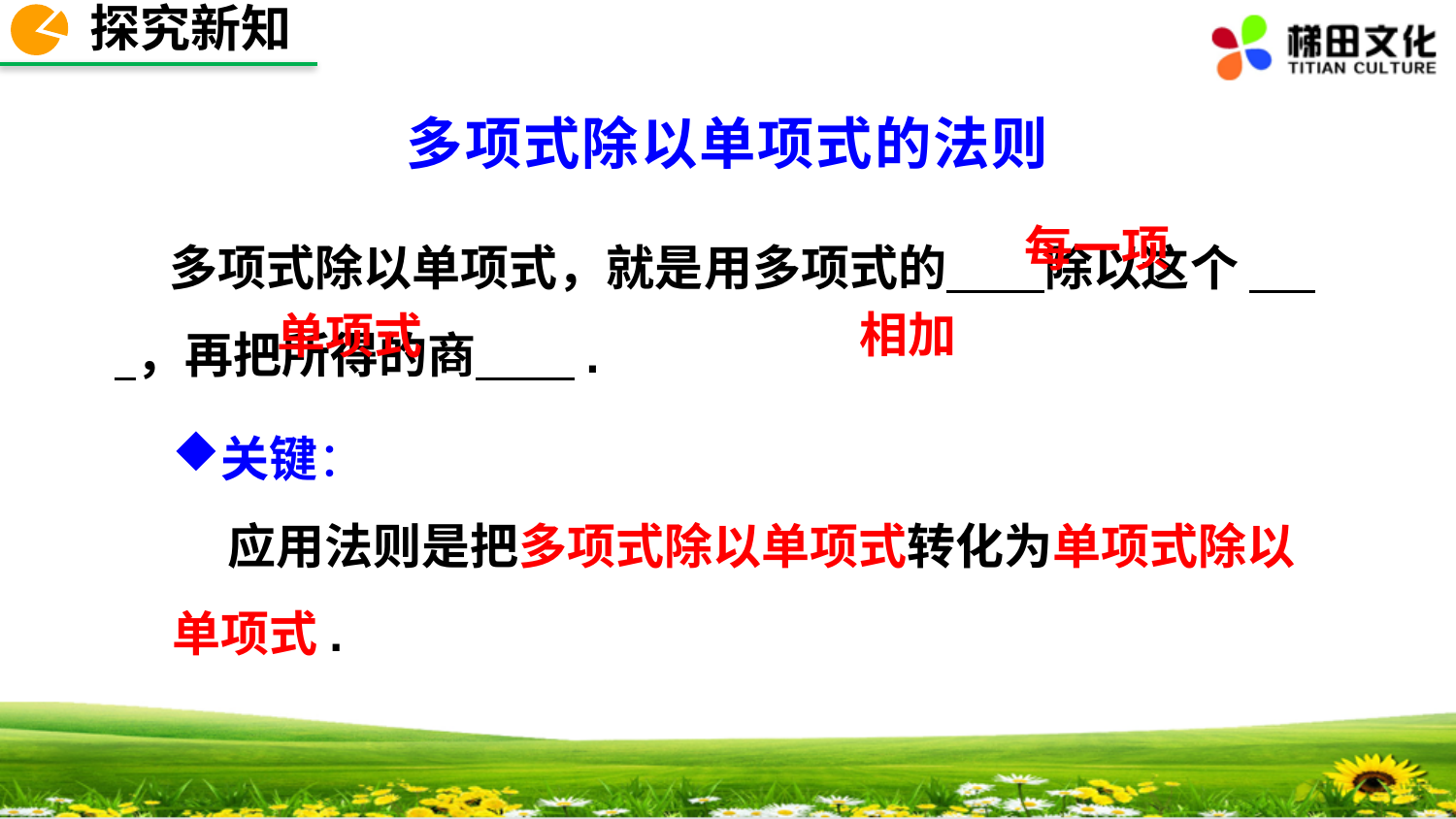

探究新知

多项式除以单项式的法则
    多项式除以单项式，就是用多项式的         除以这个          ，再把所得的商         .
每一项
相加
单项式
关键：
    应用法则是把多项式除以单项式转化为单项式除以单项式.